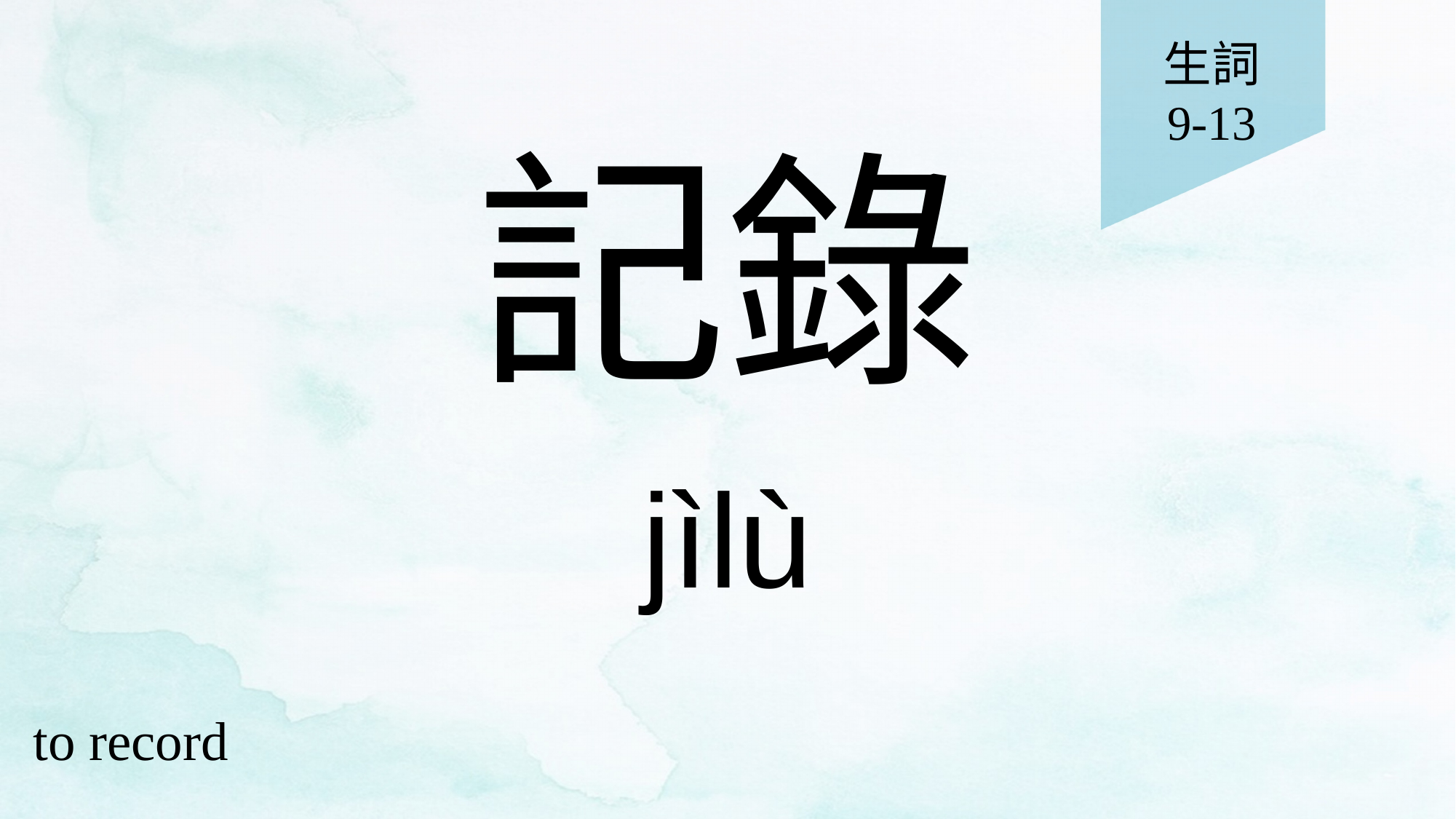

生詞
9-13
# 記錄
jìlù
to record